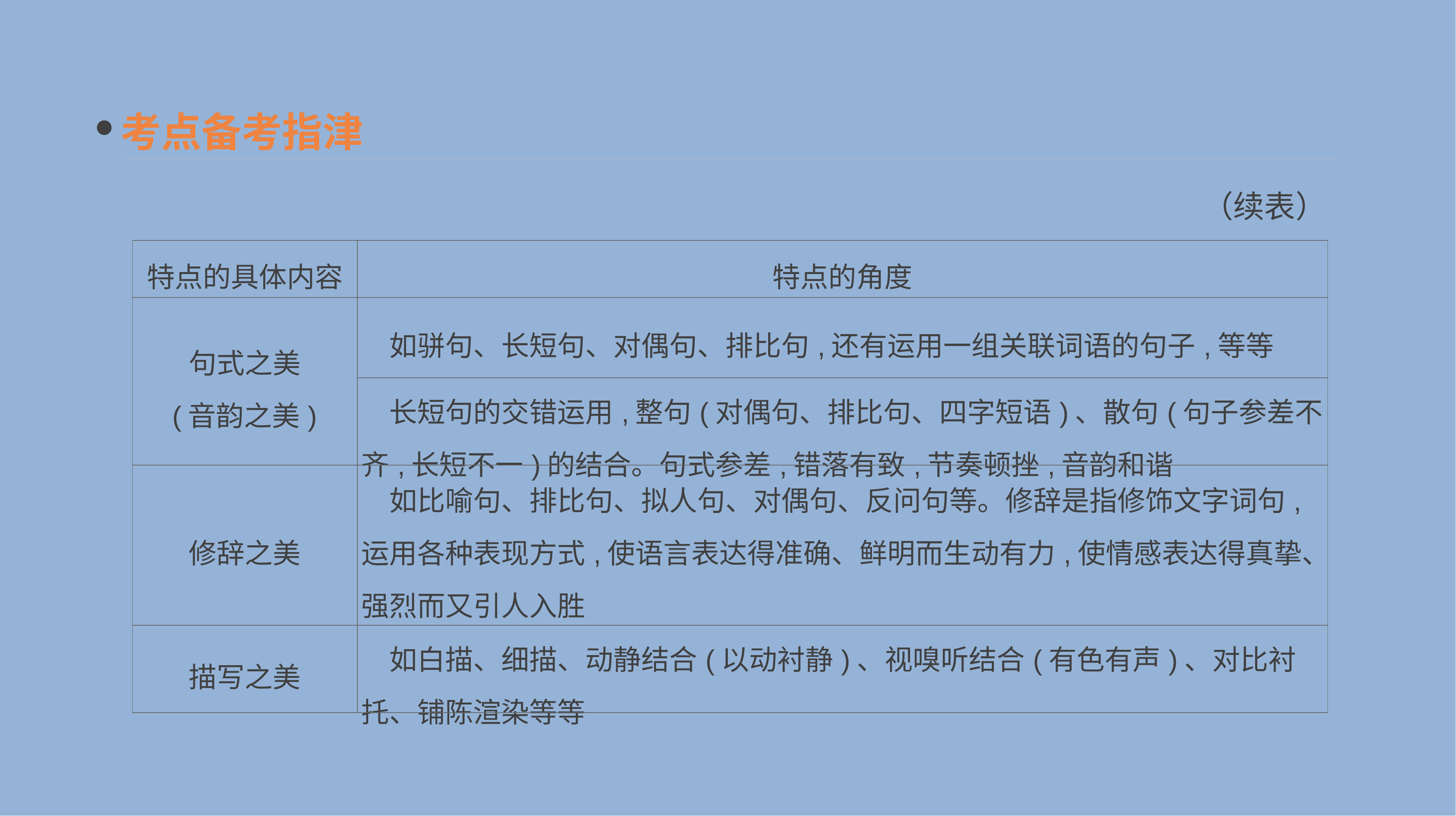

考点备考指津

（续表）
| 特点的具体内容 | 特点的角度 |
| --- | --- |
| 句式之美 (音韵之美) | 如骈句、长短句、对偶句、排比句,还有运用一组关联词语的句子,等等 |
|  | 长短句的交错运用,整句(对偶句、排比句、四字短语)、散句(句子参差不齐,长短不一)的结合。句式参差,错落有致,节奏顿挫,音韵和谐 |
| 修辞之美 | 如比喻句、排比句、拟人句、对偶句、反问句等。修辞是指修饰文字词句,运用各种表现方式,使语言表达得准确、鲜明而生动有力,使情感表达得真挚、强烈而又引人入胜 |
| 描写之美 | 如白描、细描、动静结合(以动衬静)、视嗅听结合(有色有声)、对比衬托、铺陈渲染等等 |